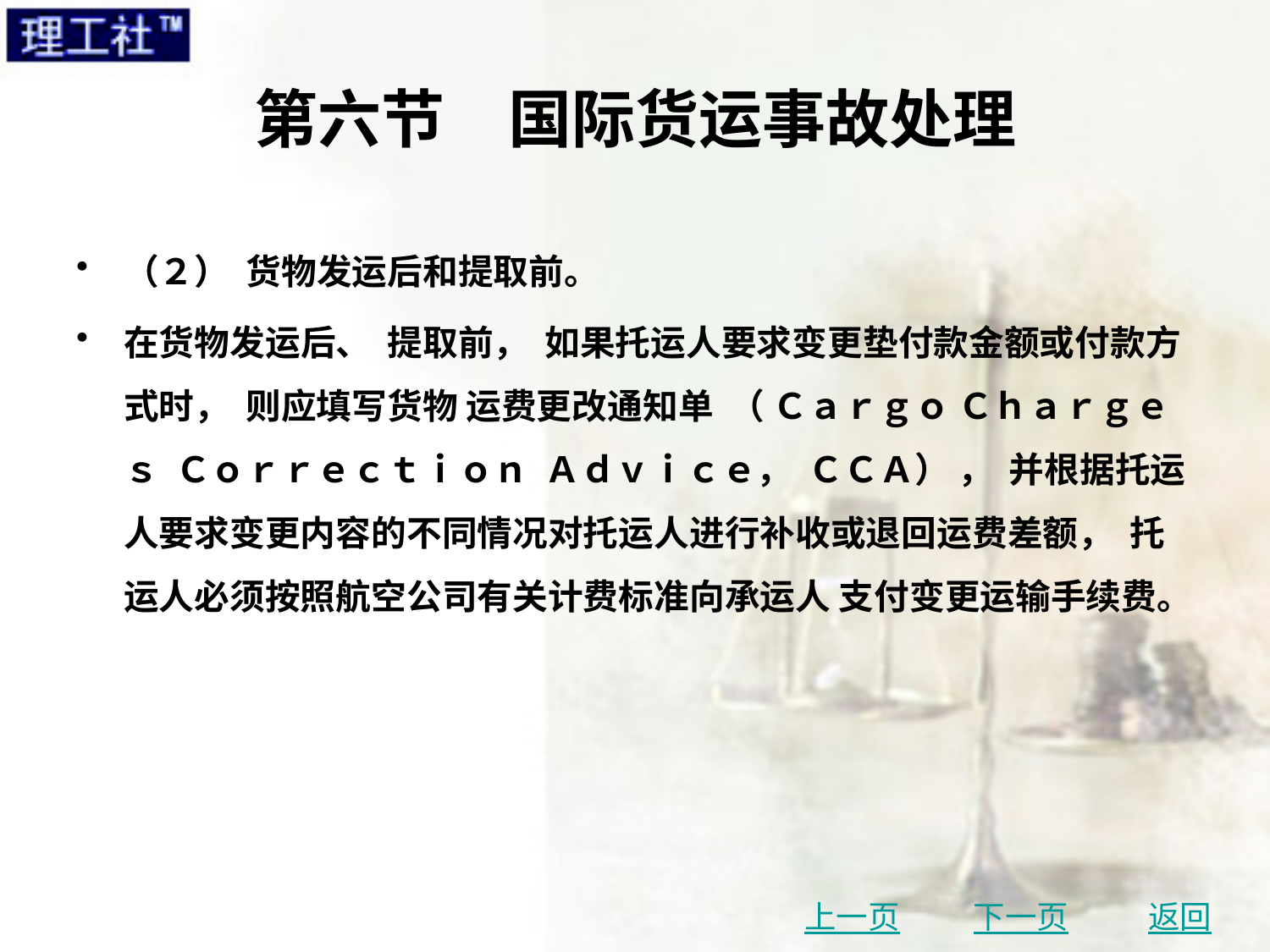

# 第六节　国际货运事故处理
（２）  货物发运后和提取前。
在货物发运后、  提取前，  如果托运人要求变更垫付款金额或付款方式时，  则应填写货物 运费更改通知单  （ Ｃａｒｇｏ Ｃｈａｒｇｅｓ  Ｃｏｒｒｅｃｔｉｏｎ  Ａｄｖｉｃｅ，  ＣＣＡ） ，  并根据托运人要求变更内容的不同情况对托运人进行补收或退回运费差额，  托运人必须按照航空公司有关计费标准向承运人 支付变更运输手续费。

上一页
下一页
返回